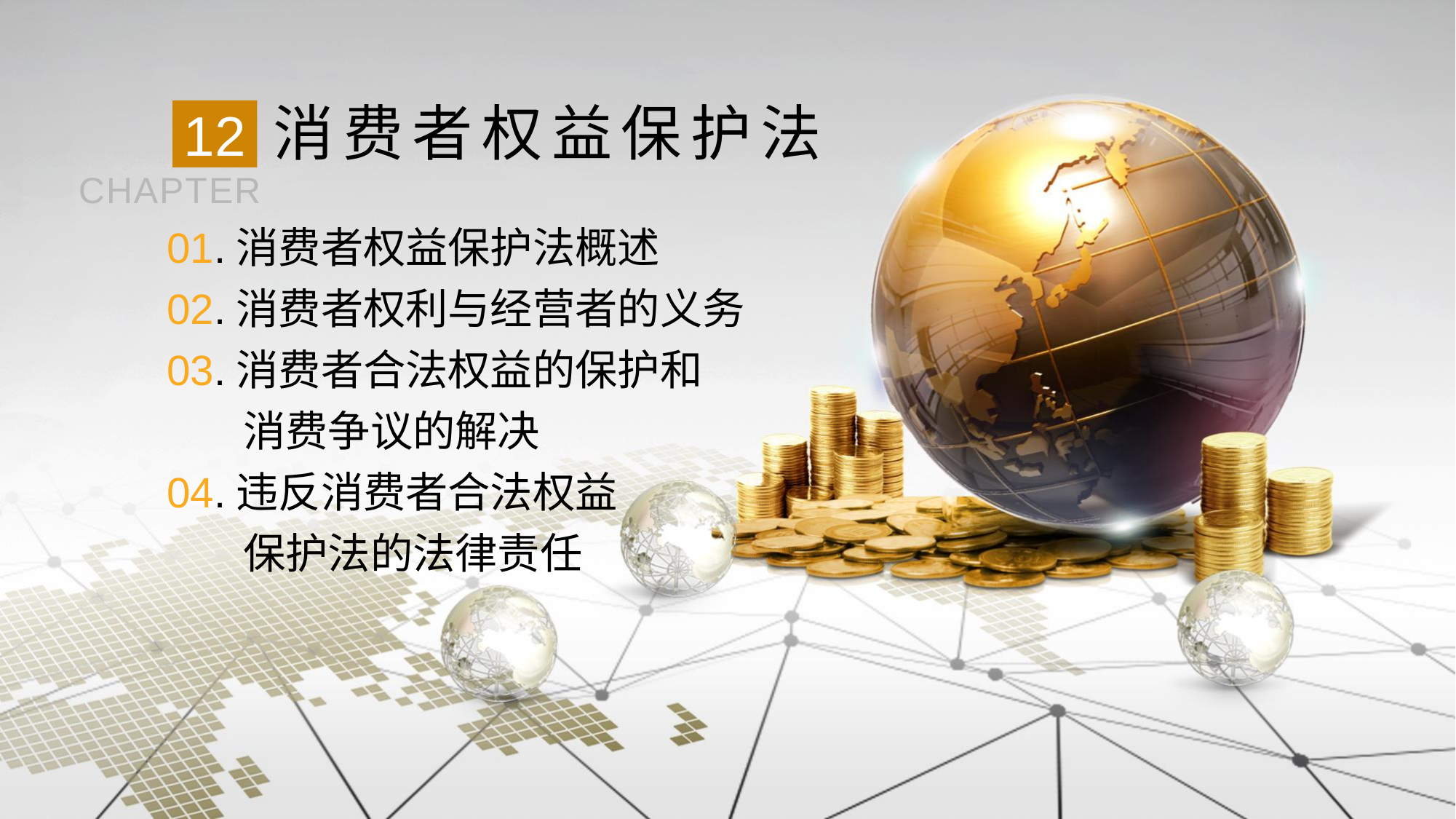

消费者权益保护法
12
CHAPTER
01.消费者权益保护法概述
02.消费者权利与经营者的义务
03.消费者合法权益的保护和
       消费争议的解决
04.违反消费者合法权益
       保护法的法律责任